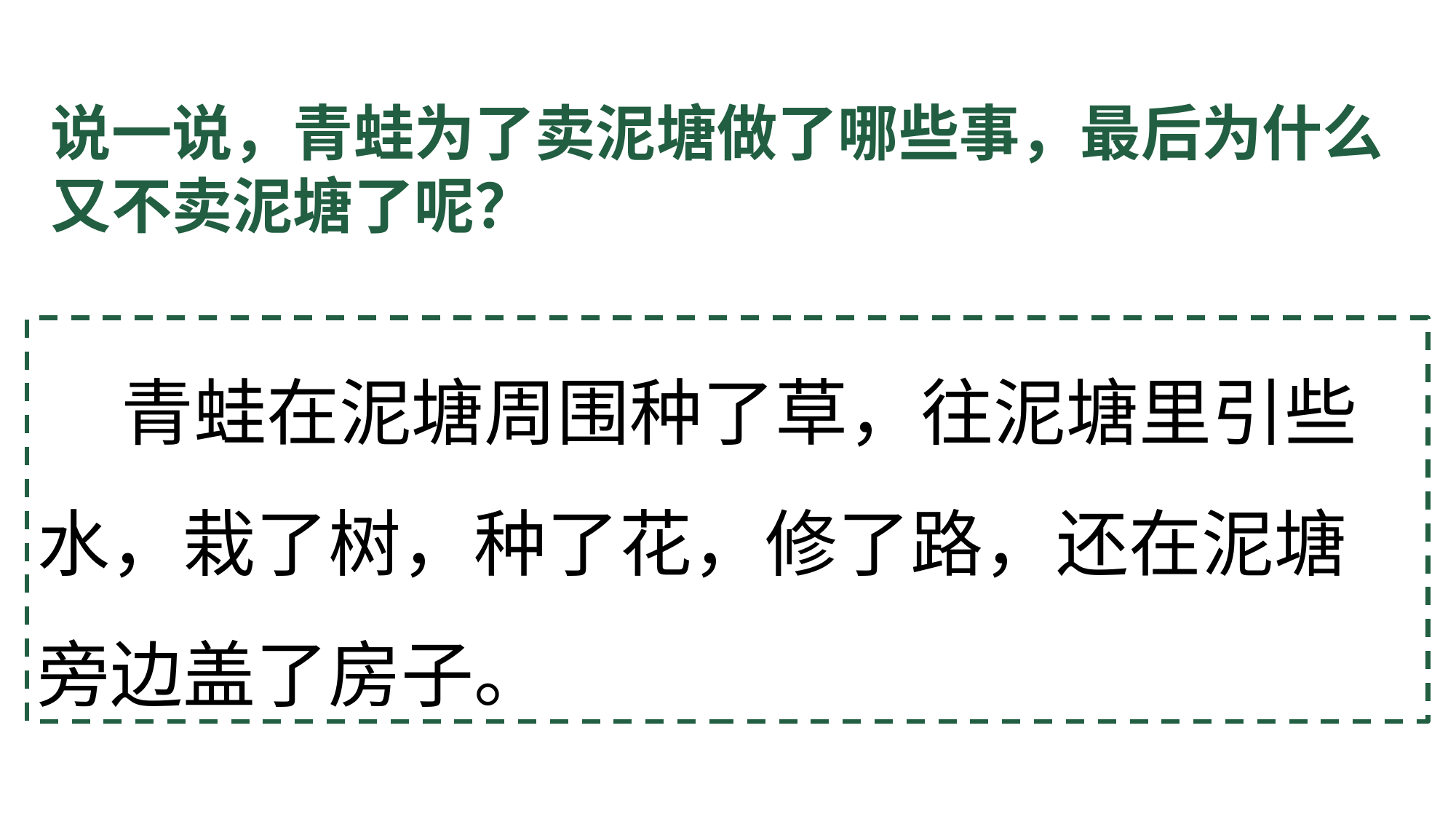

说一说，青蛙为了卖泥塘做了哪些事，最后为什么又不卖泥塘了呢？
    青蛙在泥塘周围种了草，往泥塘里引些水，栽了树，种了花，修了路，还在泥塘旁边盖了房子。